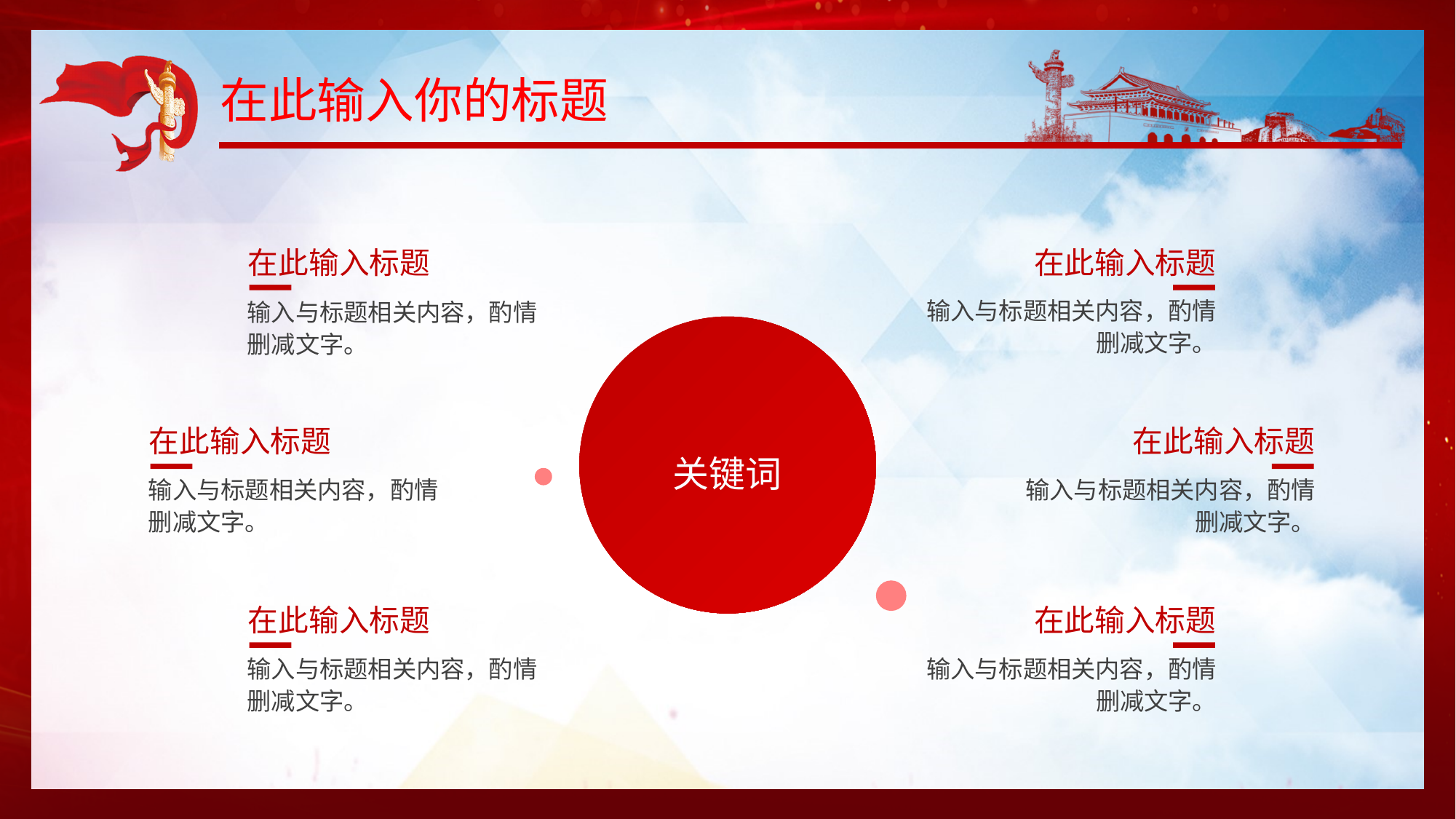

# 在此输入你的标题

在此输入标题
在此输入标题

输入与标题相关内容，酌情删减文字。
输入与标题相关内容，酌情删减文字。

在此输入标题
在此输入标题
关键词

输入与标题相关内容，酌情删减文字。
输入与标题相关内容，酌情删减文字。

在此输入标题
在此输入标题

输入与标题相关内容，酌情删减文字。
输入与标题相关内容，酌情删减文字。